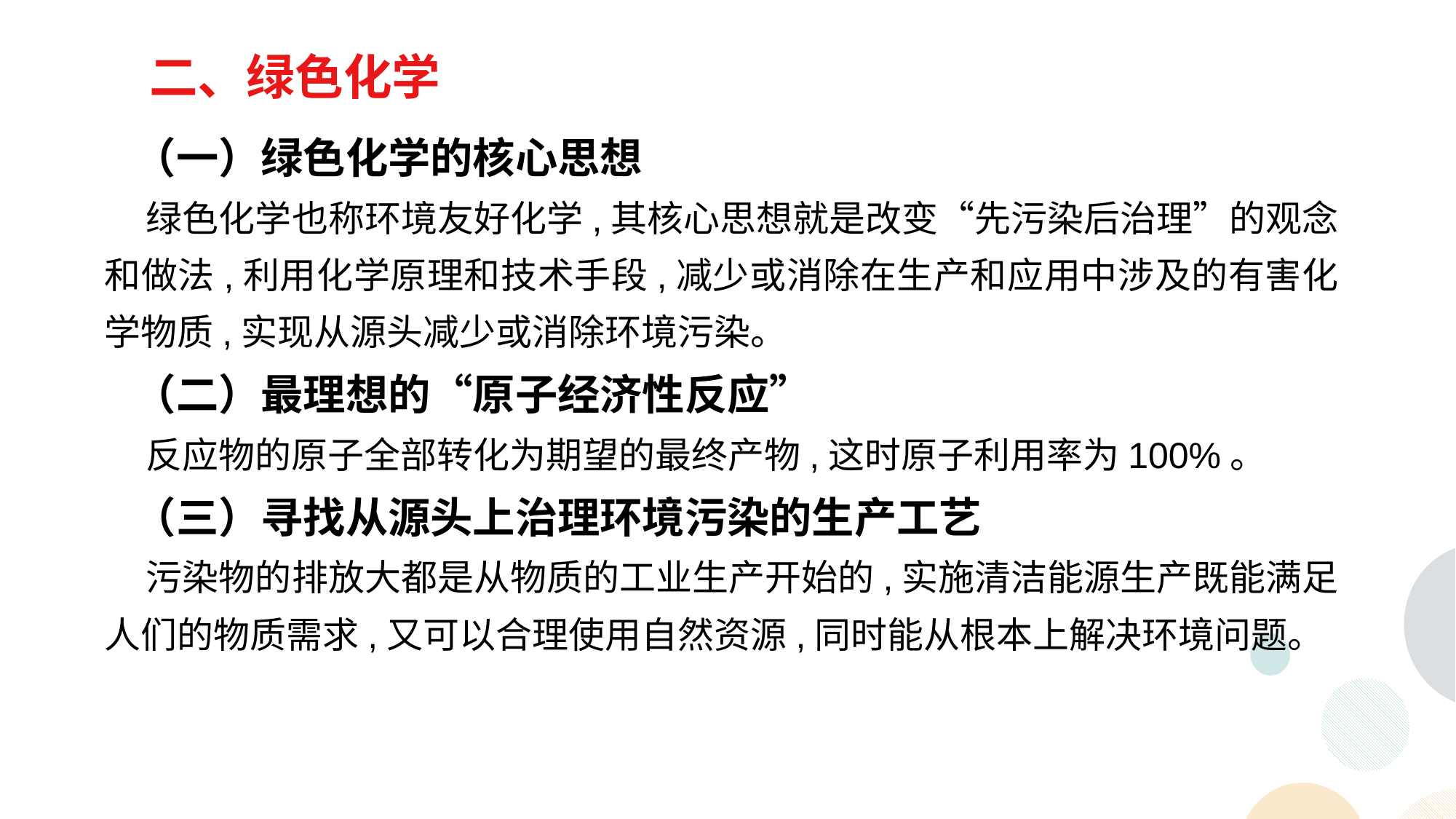

二、绿色化学
  （一）绿色化学的核心思想
    绿色化学也称环境友好化学,其核心思想就是改变“先污染后治理”的观念和做法,利用化学原理和技术手段,减少或消除在生产和应用中涉及的有害化学物质,实现从源头减少或消除环境污染。
  （二）最理想的“原子经济性反应”
    反应物的原子全部转化为期望的最终产物,这时原子利用率为100%。
  （三）寻找从源头上治理环境污染的生产工艺
    污染物的排放大都是从物质的工业生产开始的,实施清洁能源生产既能满足人们的物质需求,又可以合理使用自然资源,同时能从根本上解决环境问题。